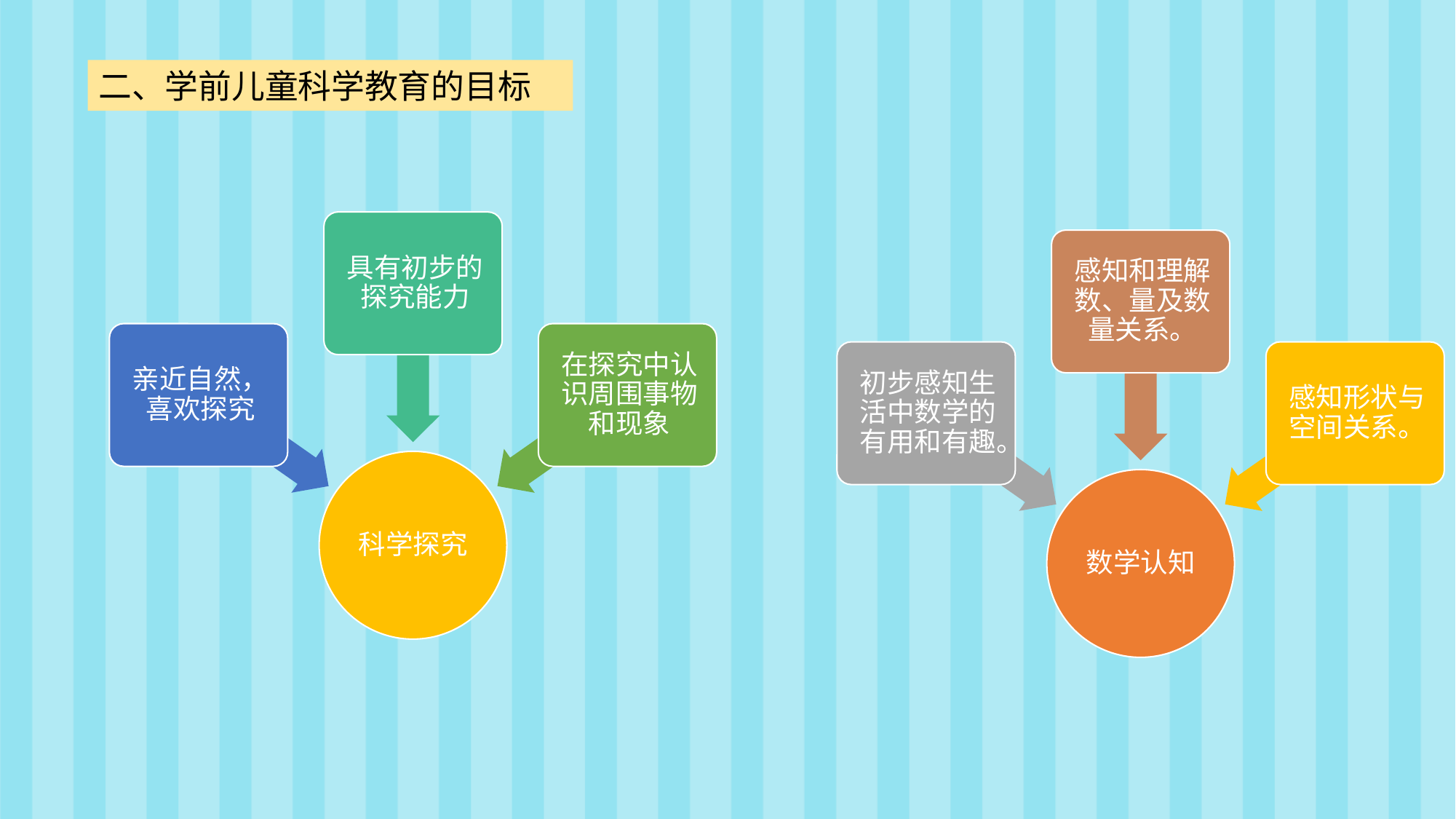

二、学前儿童科学教育的目标
科学探究
亲近自然，喜欢探究
具有初步的探究能力
在探究中认识周围事物和现象
数学认知
初步感知生活中数学的有用和有趣。
感知和理解数、量及数量关系。
感知形状与空间关系。